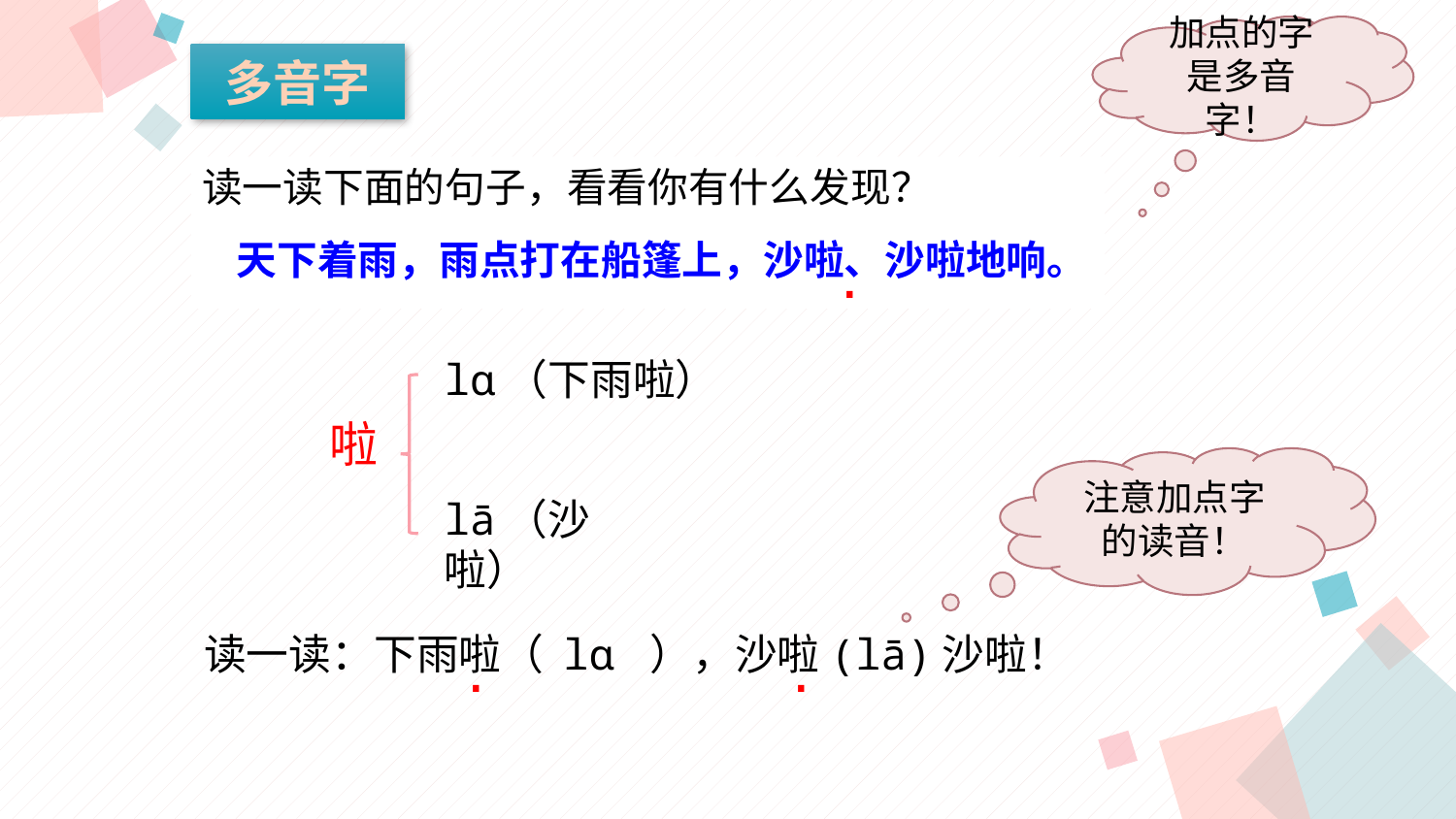

加点的字是多音字！
多音字
读一读下面的句子，看看你有什么发现？
    天下着雨，雨点打在船篷上，沙啦、沙啦地响。
.
lɑ（下雨啦）

啦
lā（沙啦）
注意加点字的读音！
读一读：下雨啦（ lɑ ），沙啦(lā)沙啦！
.
.